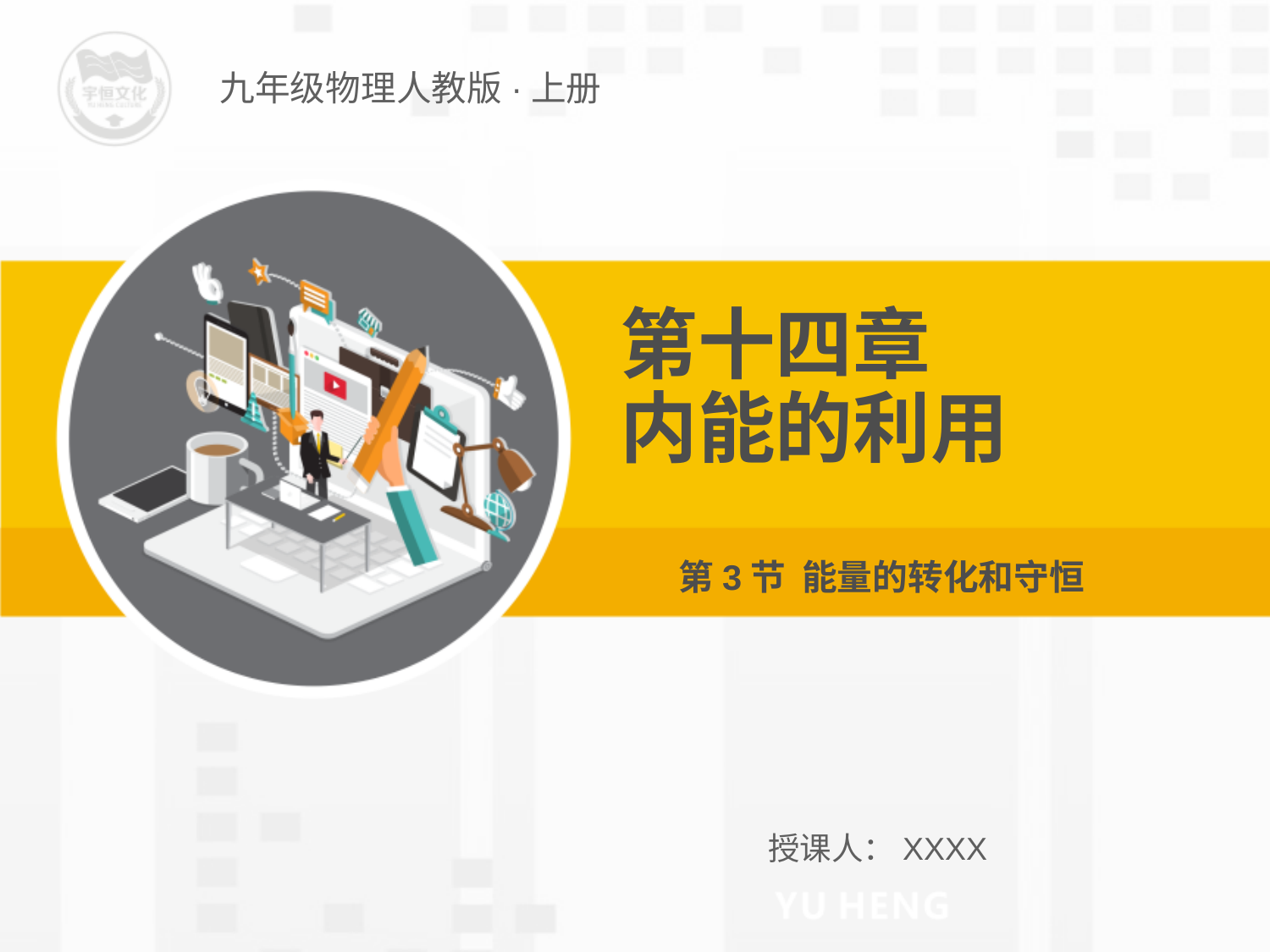

九年级物理人教版·上册
第十四章
内能的利用
第3节  能量的转化和守恒

授课人：XXXX